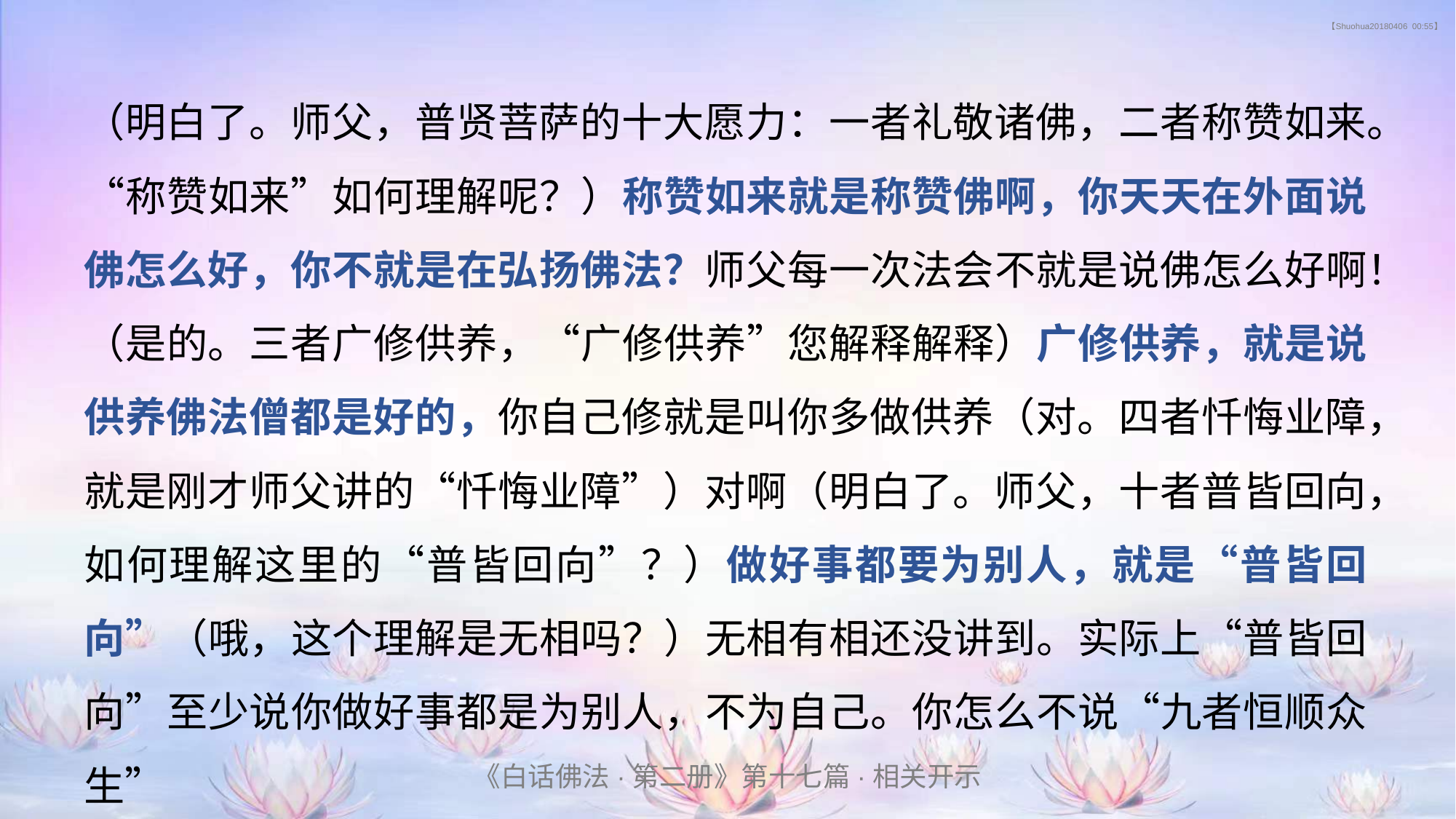

# 【Shuohua20180406  00:55】
（明白了。师父，普贤菩萨的十大愿力：一者礼敬诸佛，二者称赞如来。“称赞如来”如何理解呢？）称赞如来就是称赞佛啊，你天天在外面说佛怎么好，你不就是在弘扬佛法？师父每一次法会不就是说佛怎么好啊！（是的。三者广修供养，“广修供养”您解释解释）广修供养，就是说供养佛法僧都是好的，你自己修就是叫你多做供养（对。四者忏悔业障，就是刚才师父讲的“忏悔业障”）对啊（明白了。师父，十者普皆回向，如何理解这里的“普皆回向”？）做好事都要为别人，就是“普皆回向”（哦，这个理解是无相吗？）无相有相还没讲到。实际上“普皆回向”至少说你做好事都是为别人，不为自己。你怎么不说“九者恒顺众生”
《白话佛法·第二册》第十七篇·相关开示